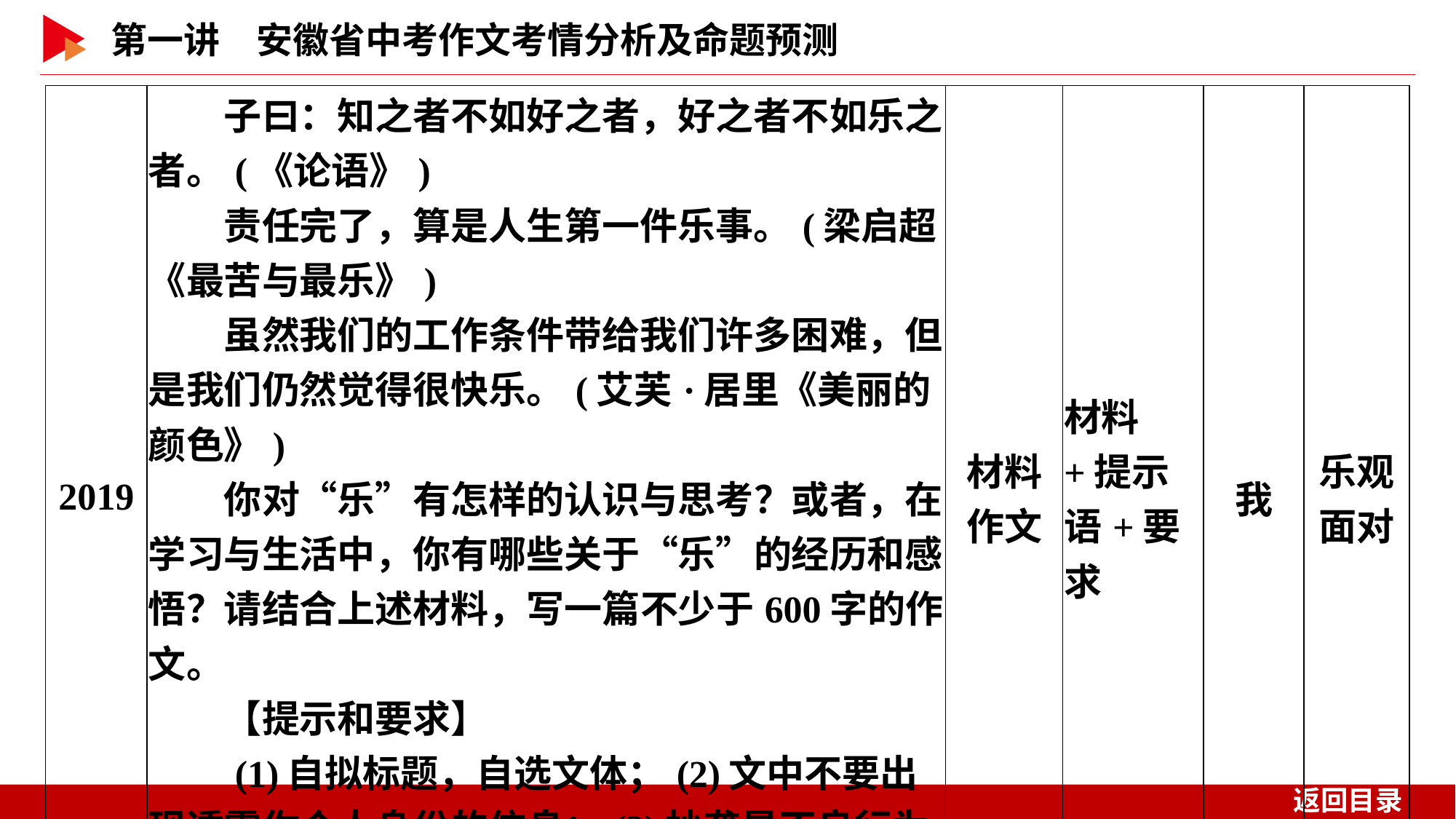

| 2019 | 子曰：知之者不如好之者，好之者不如乐之者。(《论语》) 　　责任完了，算是人生第一件乐事。(梁启超《最苦与最乐》) 　　虽然我们的工作条件带给我们许多困难，但是我们仍然觉得很快乐。(艾芙·居里《美丽的颜色》) 　　你对“乐”有怎样的认识与思考？或者，在学习与生活中，你有哪些关于“乐”的经历和感悟？请结合上述材料，写一篇不少于600字的作文。 　　【提示和要求】 　　(1)自拟标题，自选文体；(2)文中不要出现透露你个人身份的信息；(3)抄袭是不良行为，请不要照搬别人的文章。 | 材料 作文 | 材料+提示语+要求 | 我 | 乐观 面对 |
| --- | --- | --- | --- | --- | --- |